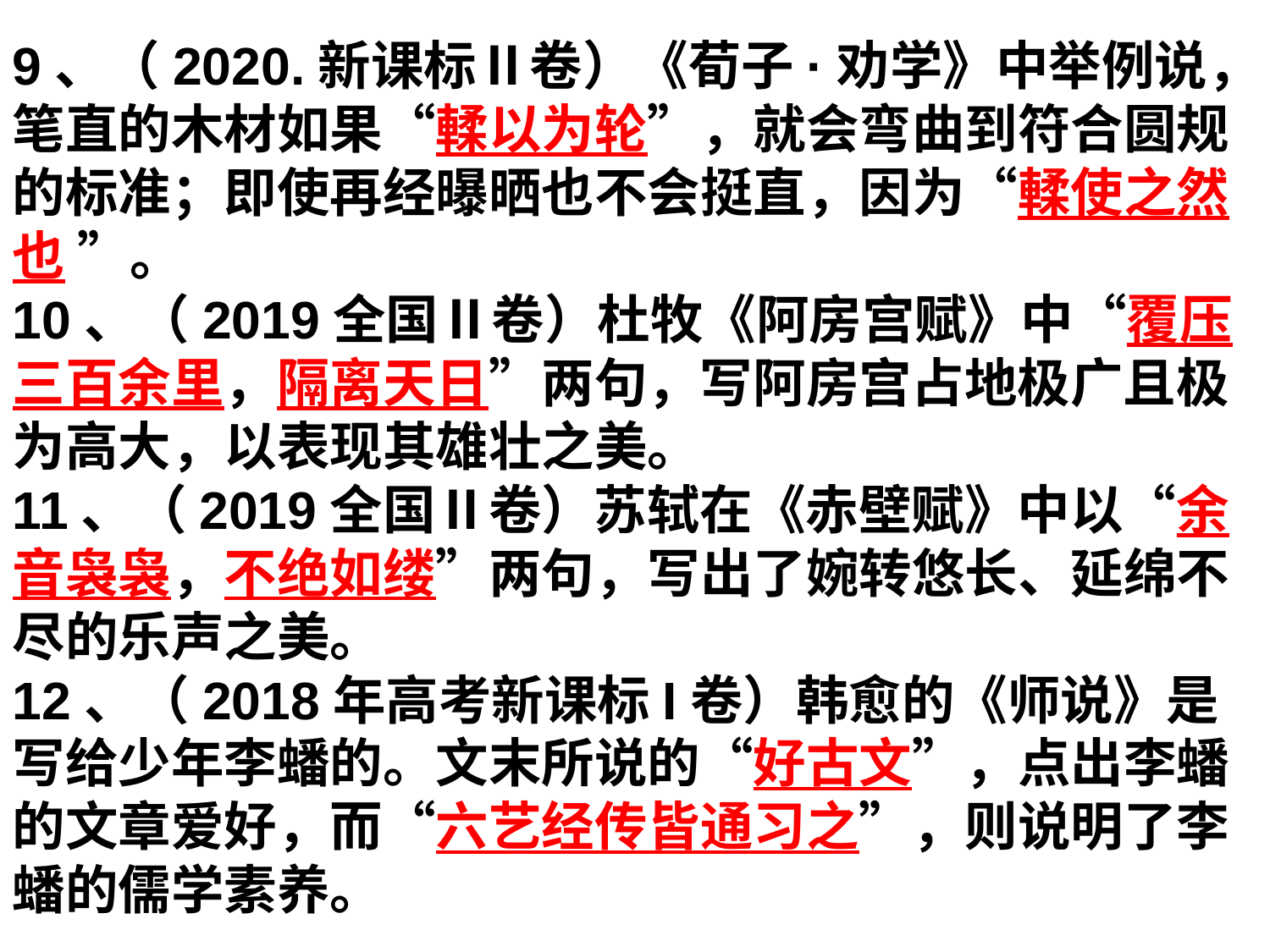

9、（2020.新课标Ⅱ卷）《荀子·劝学》中举例说，笔直的木材如果“輮以为轮”，就会弯曲到符合圆规的标准；即使再经曝晒也不会挺直，因为“輮使之然也 ”。
10、（2019全国Ⅱ卷）杜牧《阿房宫赋》中“覆压三百余里，隔离天日”两句，写阿房宫占地极广且极为高大，以表现其雄壮之美。
11、（2019全国Ⅱ卷）苏轼在《赤壁赋》中以“余音袅袅，不绝如缕”两句，写出了婉转悠长、延绵不尽的乐声之美。
12、（2018年高考新课标I卷）韩愈的《师说》是写给少年李蟠的。文末所说的“好古文”，点出李蟠的文章爱好，而“六艺经传皆通习之”，则说明了李蟠的儒学素养。